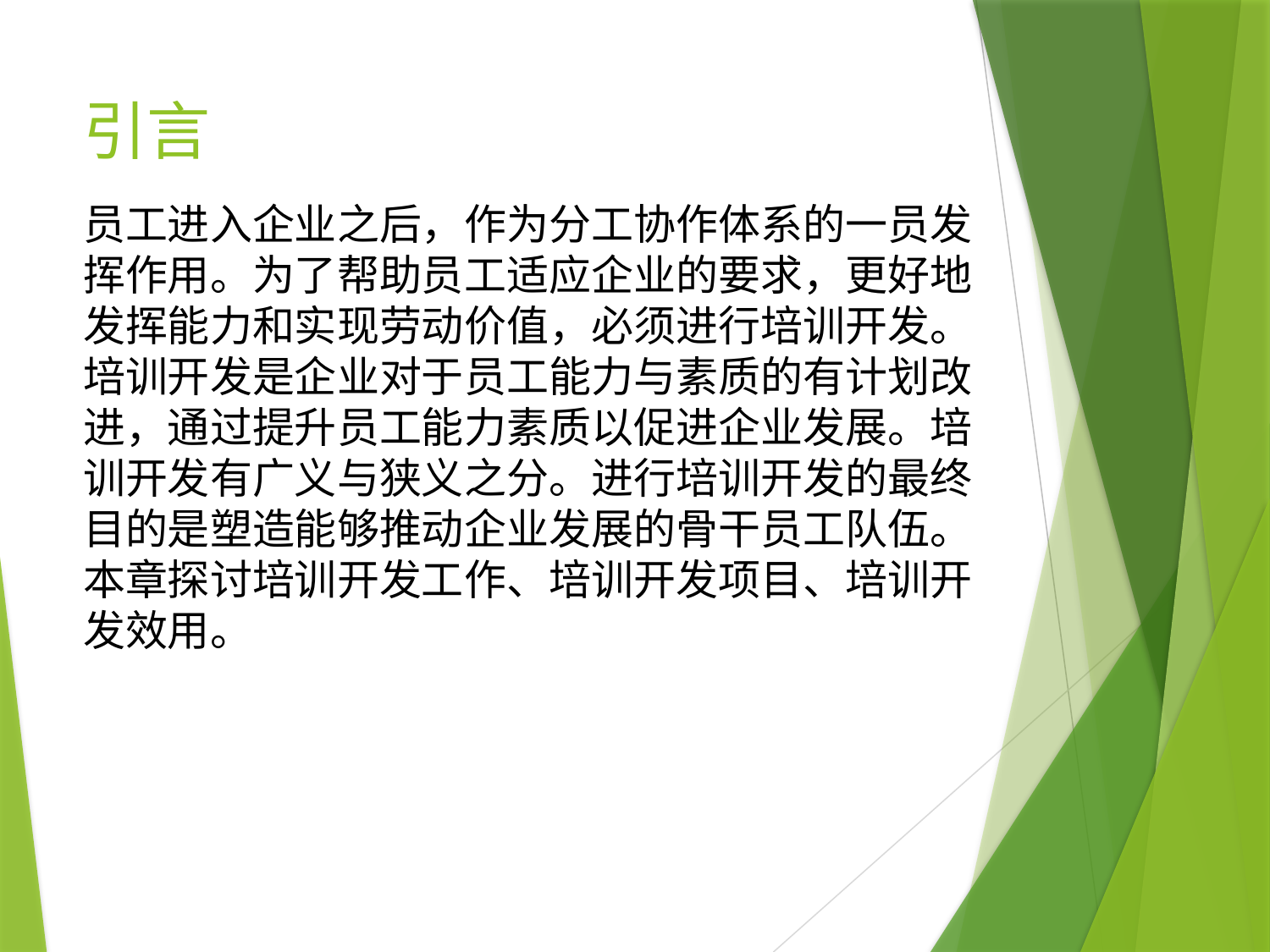

# 引言
员工进入企业之后，作为分工协作体系的一员发挥作用。为了帮助员工适应企业的要求，更好地发挥能力和实现劳动价值，必须进行培训开发。培训开发是企业对于员工能力与素质的有计划改进，通过提升员工能力素质以促进企业发展。培训开发有广义与狭义之分。进行培训开发的最终目的是塑造能够推动企业发展的骨干员工队伍。本章探讨培训开发工作、培训开发项目、培训开发效用。